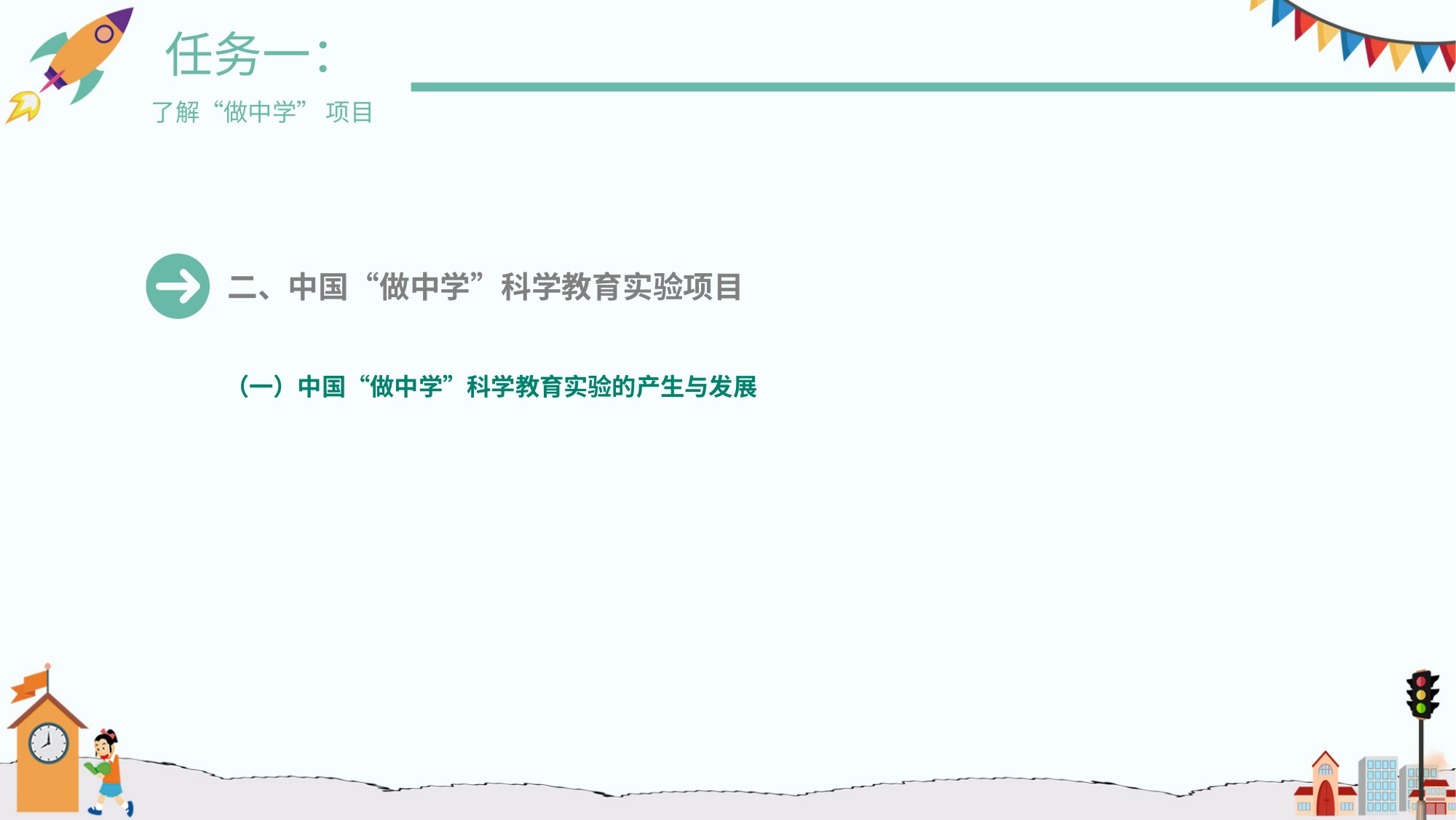

任务一：

了解“做中学” 项目

二、中国“做中学”科学教育实验项目
（一）中国“做中学”科学教育实验的产生与发展